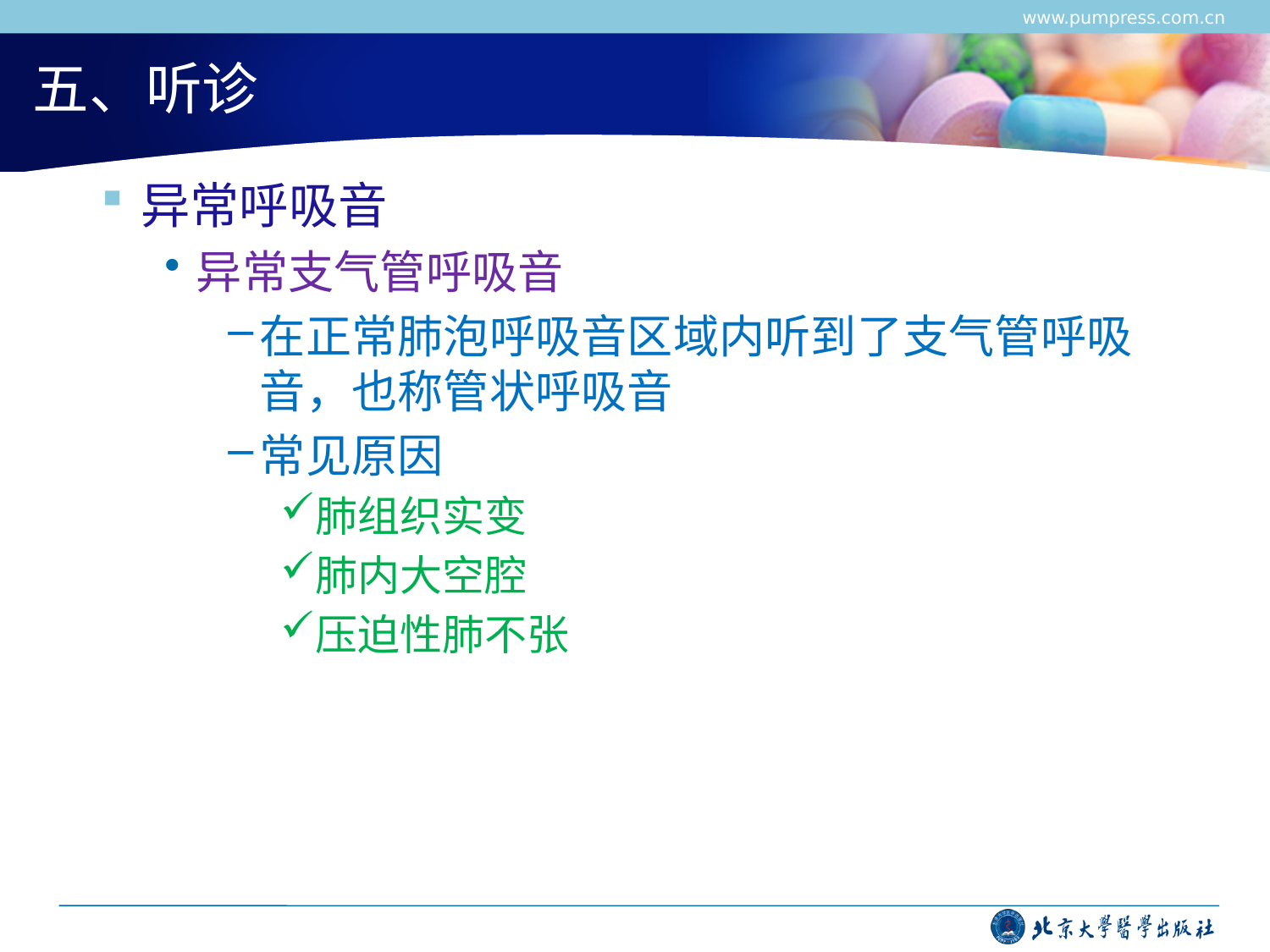

www.pumpress.com.cn
# 五、听诊
异常呼吸音
异常支气管呼吸音
在正常肺泡呼吸音区域内听到了支气管呼吸音，也称管状呼吸音
常见原因
肺组织实变
肺内大空腔
压迫性肺不张